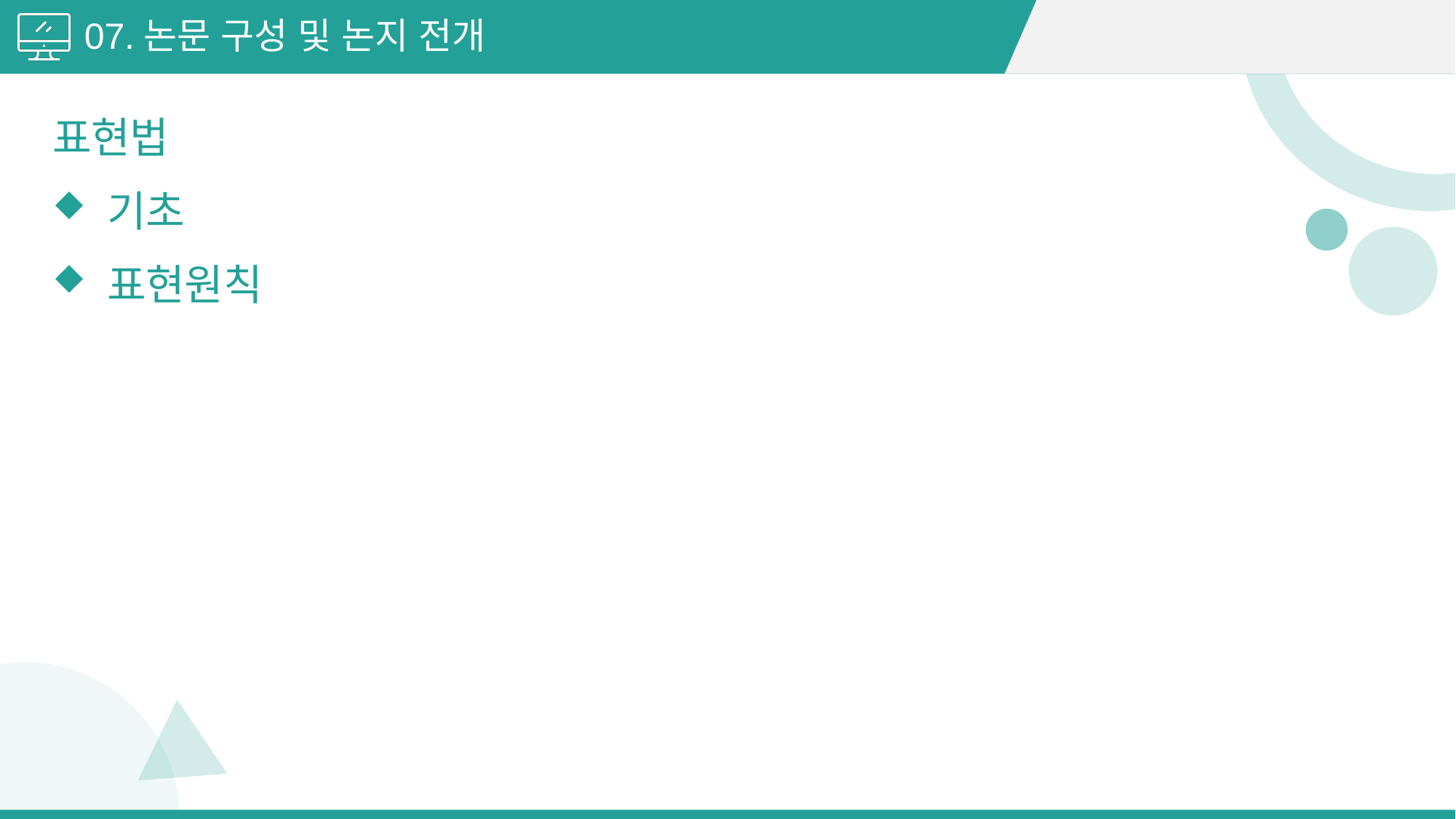

07.논문 구성 및 논지 전개
표현법
기초
표현원칙